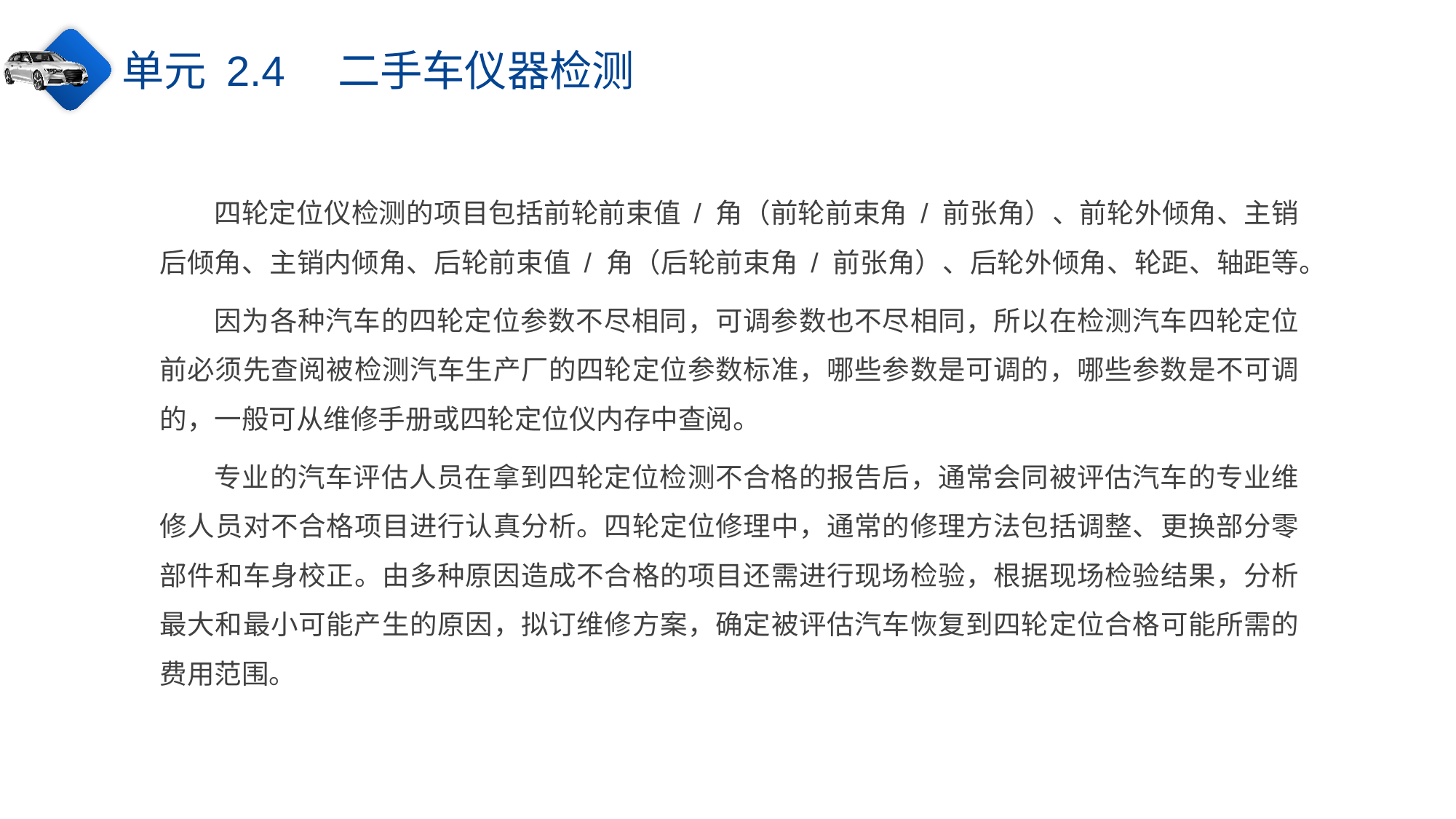

单元 2.4　二手车仪器检测
四轮定位仪检测的项目包括前轮前束值 / 角（前轮前束角 / 前张角）、前轮外倾角、主销后倾角、主销内倾角、后轮前束值 / 角（后轮前束角 / 前张角）、后轮外倾角、轮距、轴距等。
因为各种汽车的四轮定位参数不尽相同，可调参数也不尽相同，所以在检测汽车四轮定位前必须先查阅被检测汽车生产厂的四轮定位参数标准，哪些参数是可调的，哪些参数是不可调的，一般可从维修手册或四轮定位仪内存中查阅。
专业的汽车评估人员在拿到四轮定位检测不合格的报告后，通常会同被评估汽车的专业维修人员对不合格项目进行认真分析。四轮定位修理中，通常的修理方法包括调整、更换部分零部件和车身校正。由多种原因造成不合格的项目还需进行现场检验，根据现场检验结果，分析最大和最小可能产生的原因，拟订维修方案，确定被评估汽车恢复到四轮定位合格可能所需的费用范围。